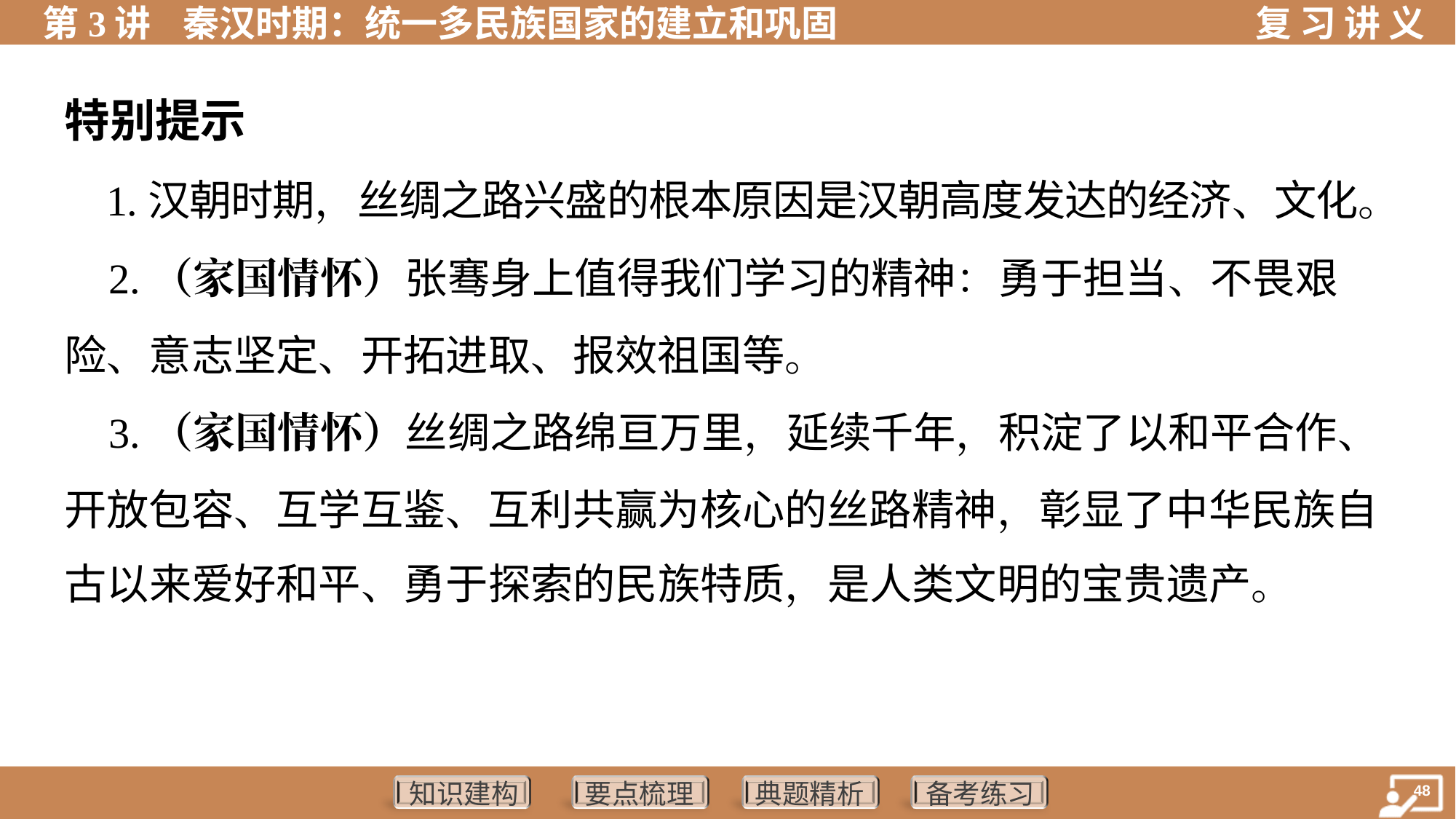

特别提示
    1.汉朝时期，丝绸之路兴盛的根本原因是汉朝高度发达的经济、文化。
    2.（家国情怀）张骞身上值得我们学习的精神：勇于担当、不畏艰
险、意志坚定、开拓进取、报效祖国等。
    3.（家国情怀）丝绸之路绵亘万里，延续千年，积淀了以和平合作、
开放包容、互学互鉴、互利共赢为核心的丝路精神，彰显了中华民族自
古以来爱好和平、勇于探索的民族特质，是人类文明的宝贵遗产。